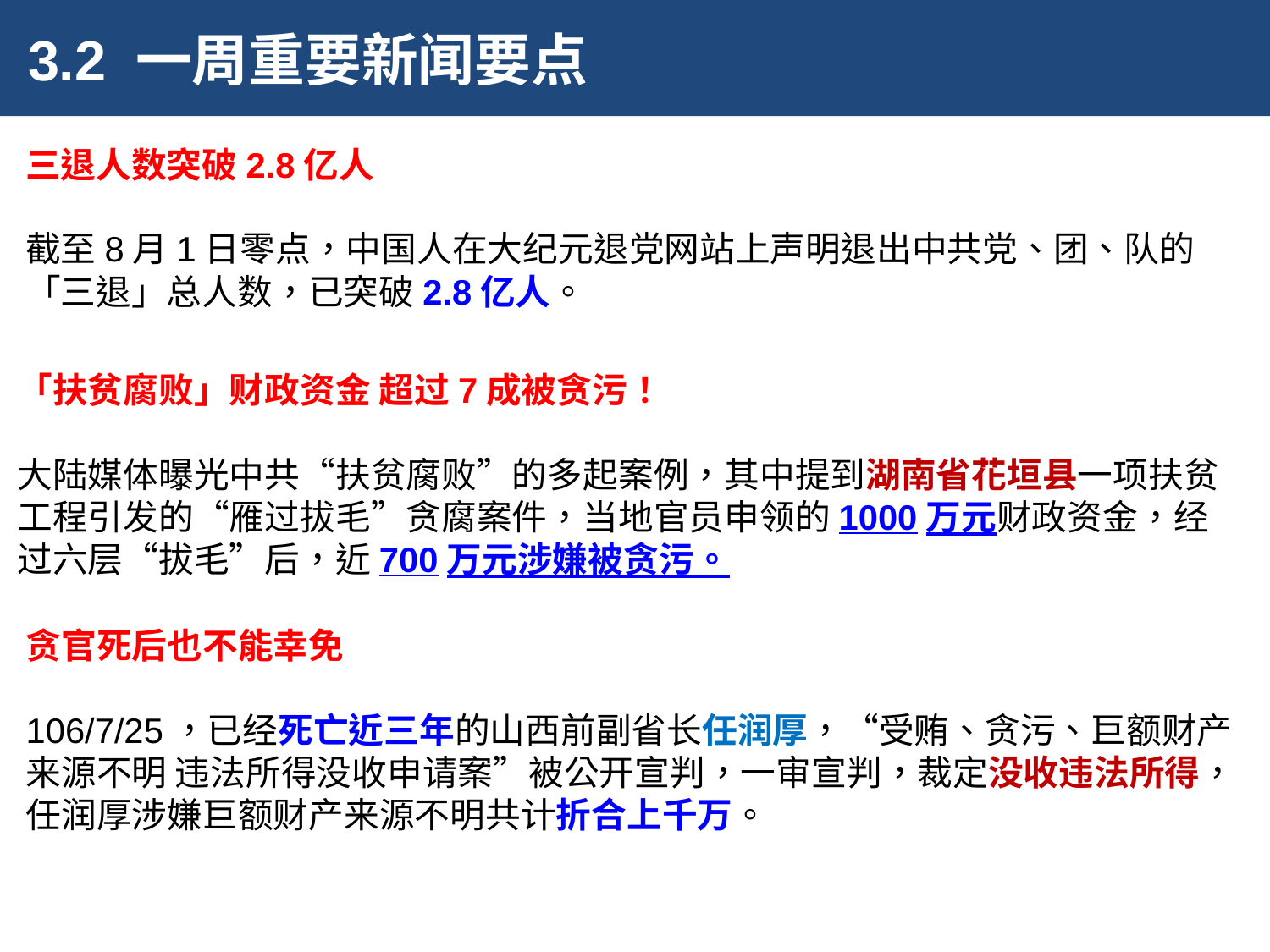

3.2 一周重要新闻要点
三退人数突破2.8亿人

截至8月1日零点，中国人在大纪元退党网站上声明退出中共党、团、队的「三退」总人数，已突破2.8亿人。
「扶贫腐败」财政资金 超过7成被贪污！

大陆媒体曝光中共“扶贫腐败”的多起案例，其中提到湖南省花垣县一项扶贫工程引发的“雁过拔毛”贪腐案件，当地官员申领的1000万元财政资金，经过六层“拔毛”后，近700万元涉嫌被贪污。

贪官死后也不能幸免

106/7/25，已经死亡近三年的山西前副省长任润厚，“受贿、贪污、巨额财产来源不明 违法所得没收申请案”被公开宣判，一审宣判，裁定没收违法所得，任润厚涉嫌巨额财产来源不明共计折合上千万。